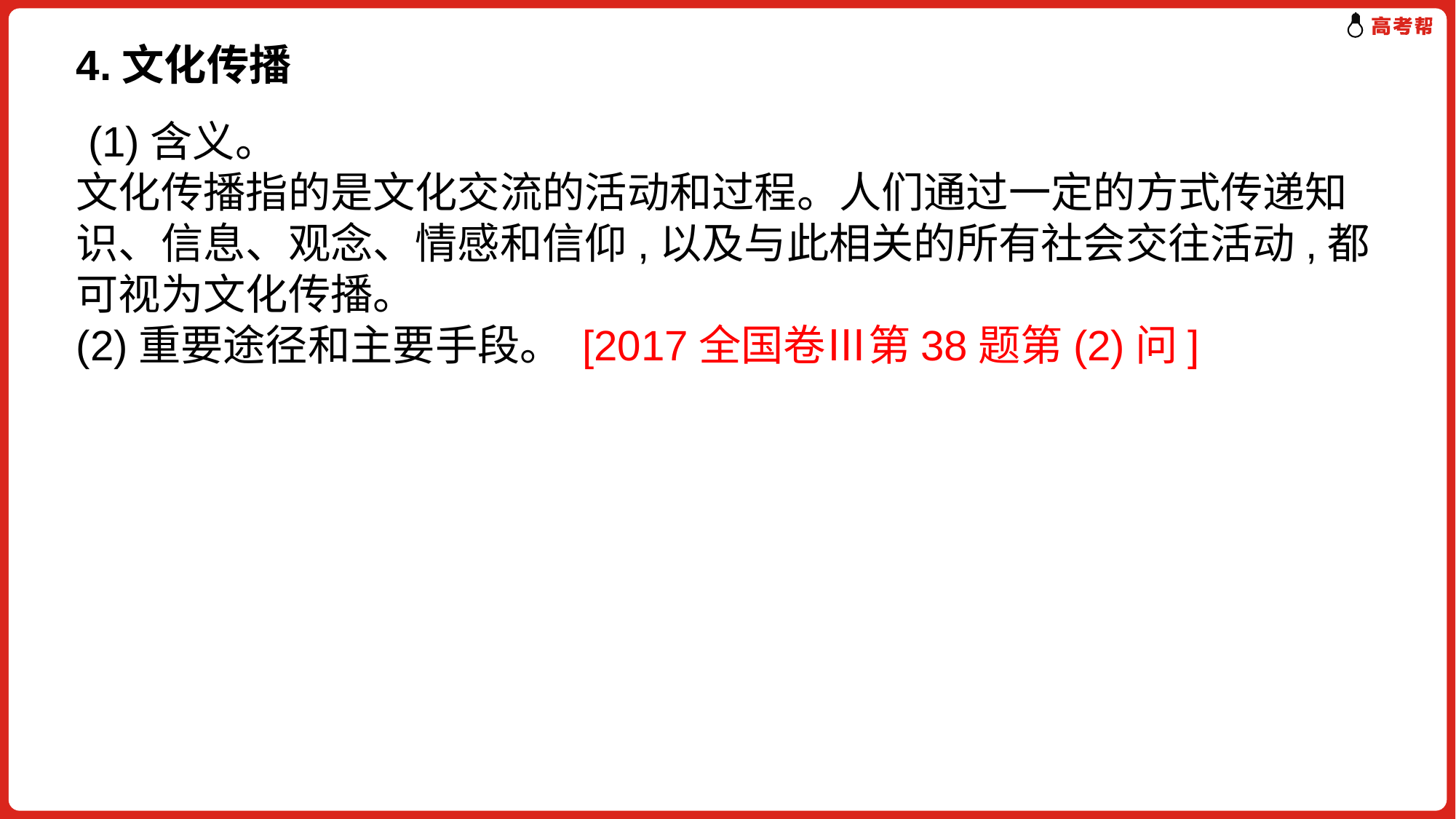

4.文化传播
 (1)含义。
文化传播指的是文化交流的活动和过程。人们通过一定的方式传递知识、信息、观念、情感和信仰,以及与此相关的所有社会交往活动,都可视为文化传播。
(2)重要途径和主要手段。 [2017全国卷Ⅲ第38题第(2)问]